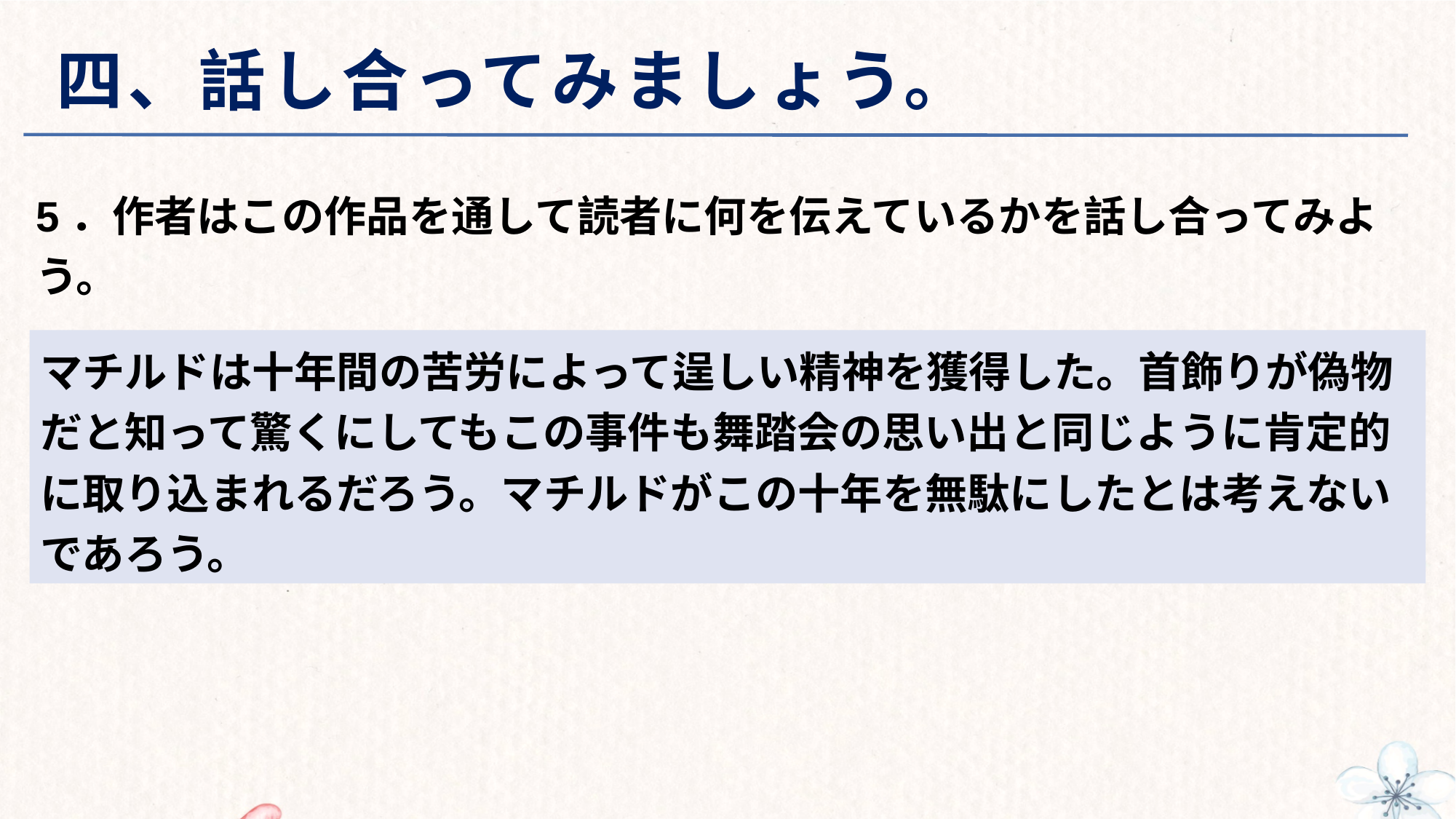

# 四、話し合ってみましょう。
5．作者はこの作品を通して読者に何を伝えているかを話し合ってみよう。
マチルドは十年間の苦労によって逞しい精神を獲得した。首飾りが偽物だと知って驚くにしてもこの事件も舞踏会の思い出と同じように肯定的に取り込まれるだろう。マチルドがこの十年を無駄にしたとは考えないであろう。